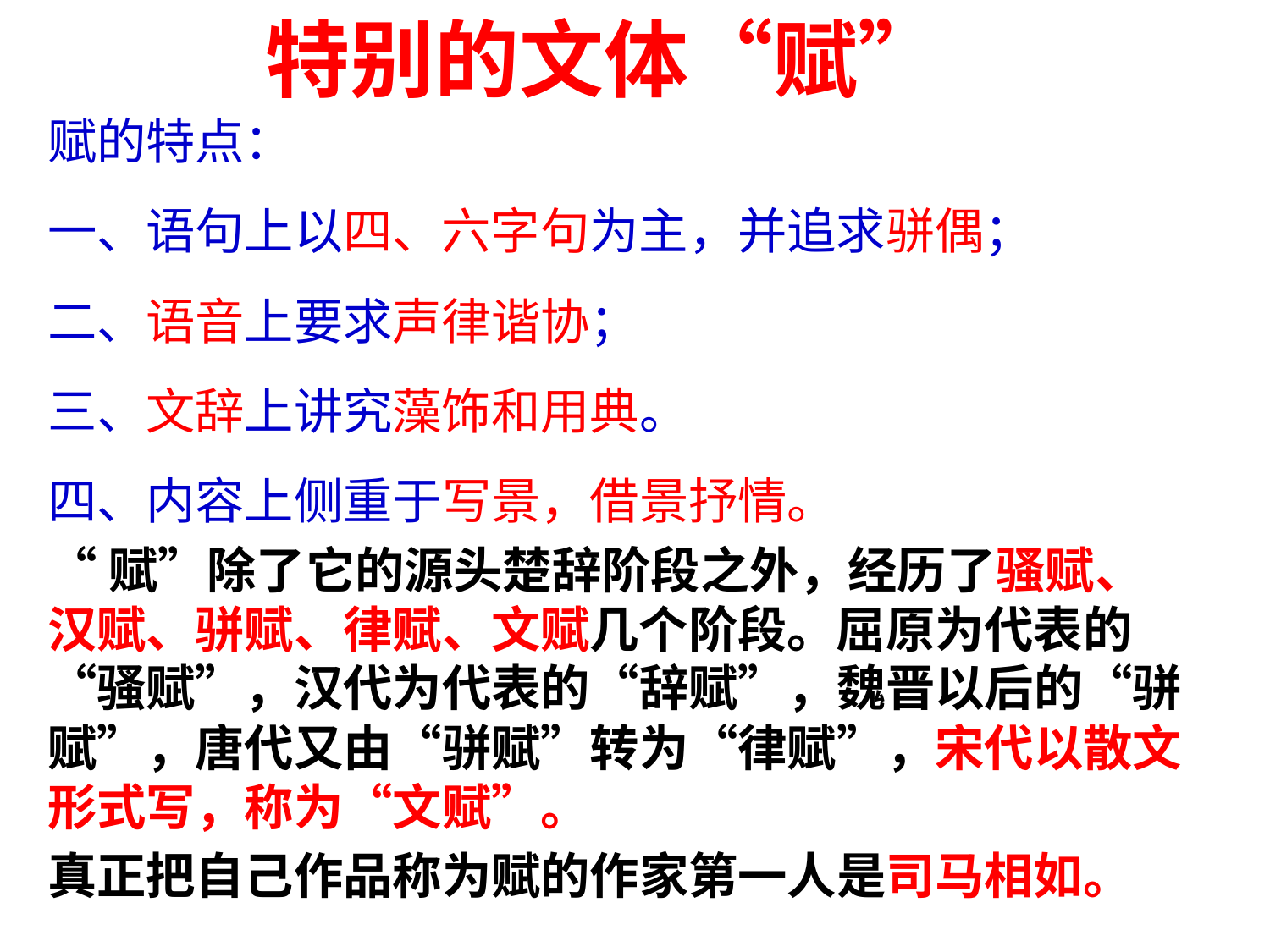

特别的文体“赋”
 何为赋？
赋的特点：
一、语句上以四、六字句为主，并追求骈偶；
二、语音上要求声律谐协；
三、文辞上讲究藻饰和用典。
四、内容上侧重于写景，借景抒情。
“赋”除了它的源头楚辞阶段之外，经历了骚赋、汉赋、骈赋、律赋、文赋几个阶段。屈原为代表的“骚赋”，汉代为代表的“辞赋”，魏晋以后的“骈赋”，唐代又由“骈赋”转为“律赋”，宋代以散文形式写，称为“文赋”。
真正把自己作品称为赋的作家第一人是司马相如。